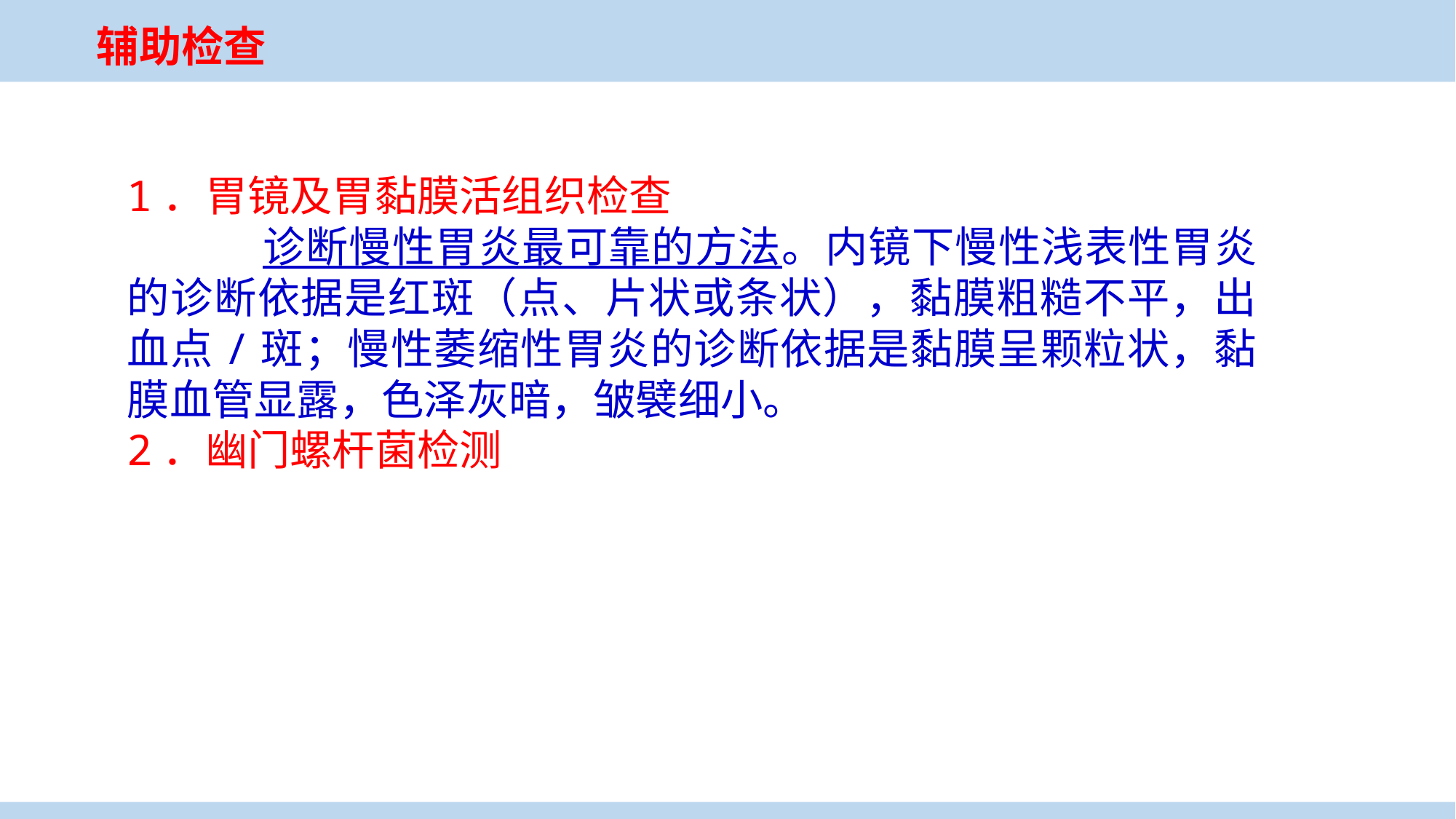

辅助检查
1．胃镜及胃黏膜活组织检查
            诊断慢性胃炎最可靠的方法。内镜下慢性浅表性胃炎的诊断依据是红斑（点、片状或条状），黏膜粗糙不平，出血点/斑；慢性萎缩性胃炎的诊断依据是黏膜呈颗粒状，黏膜血管显露，色泽灰暗，皱襞细小。
2．幽门螺杆菌检测